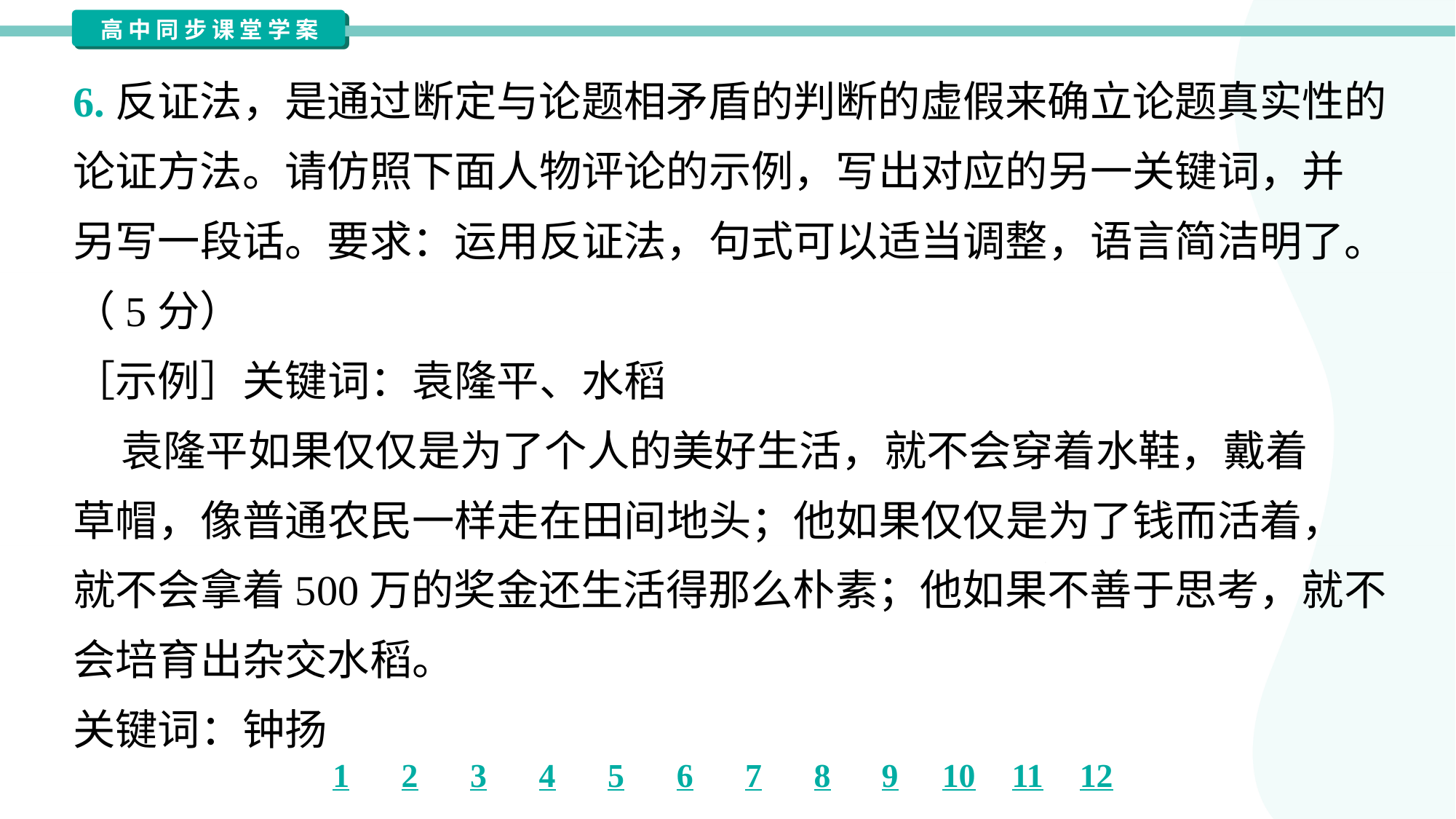

6.反证法，是通过断定与论题相矛盾的判断的虚假来确立论题真实性的
论证方法。请仿照下面人物评论的示例，写出对应的另一关键词，并
另写一段话。要求：运用反证法，句式可以适当调整，语言简洁明了。
（5分）
［示例］关键词：袁隆平、水稻
    袁隆平如果仅仅是为了个人的美好生活，就不会穿着水鞋，戴着
草帽，像普通农民一样走在田间地头；他如果仅仅是为了钱而活着，
就不会拿着500万的奖金还生活得那么朴素；他如果不善于思考，就不
会培育出杂交水稻。
关键词：钟扬